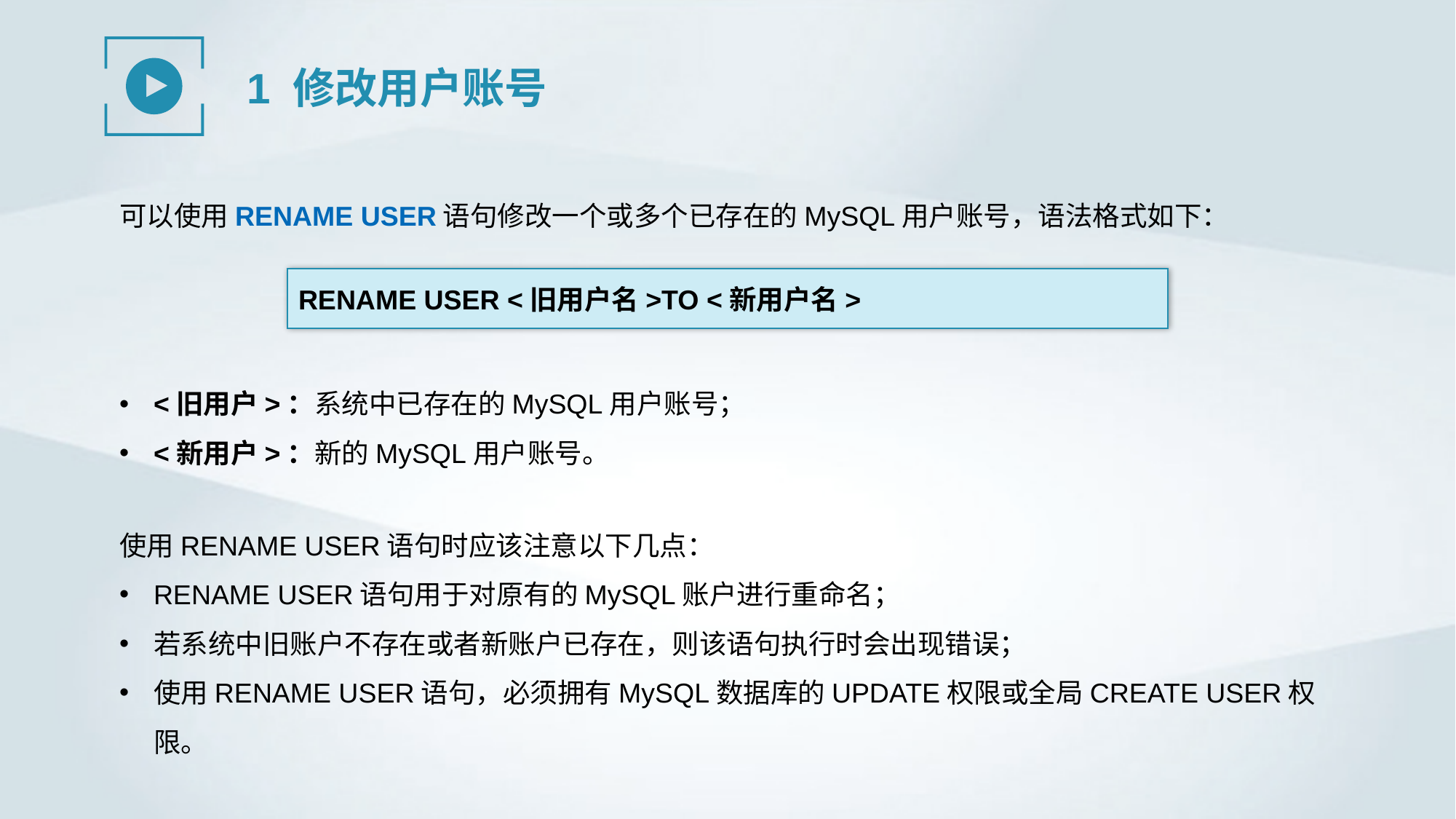

1 修改用户账号
可以使用RENAME USER语句修改一个或多个已存在的MySQL用户账号，语法格式如下：
RENAME USER <旧用户名>TO <新用户名>
<旧用户>：系统中已存在的MySQL用户账号；
<新用户>：新的MySQL用户账号。
使用RENAME USER语句时应该注意以下几点：
RENAME USER语句用于对原有的MySQL账户进行重命名；
若系统中旧账户不存在或者新账户已存在，则该语句执行时会出现错误；
使用RENAME USER语句，必须拥有MySQL数据库的UPDATE权限或全局CREATE USER权限。